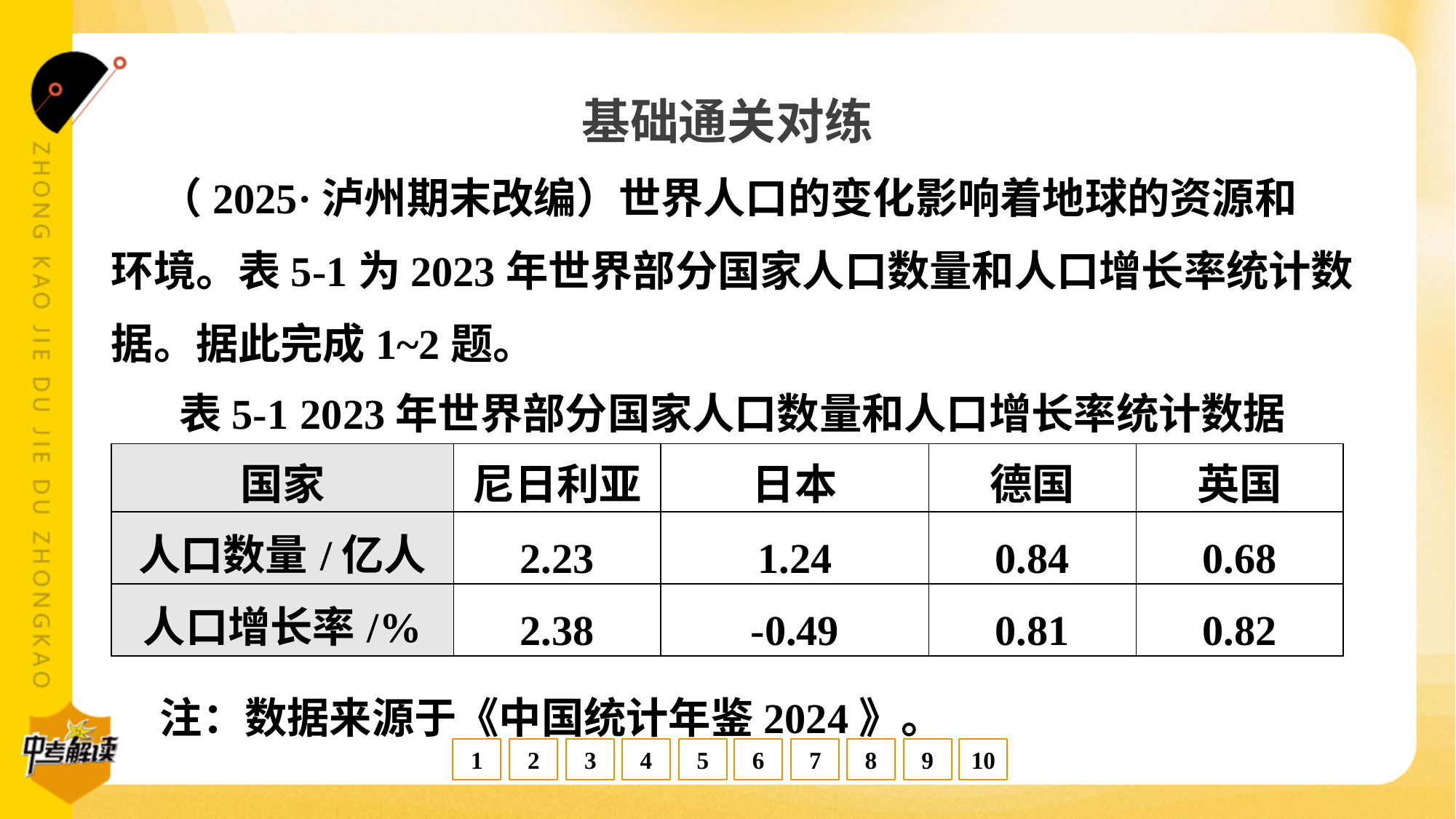

基础通关对练
    （2025·泸州期末改编）世界人口的变化影响着地球的资源和
环境。表5-1为2023年世界部分国家人口数量和人口增长率统计数
据。据此完成1~2题。
表5-1 2023年世界部分国家人口数量和人口增长率统计数据
| 国家 | 尼日利亚 | 日本 | 德国 | 英国 |
| --- | --- | --- | --- | --- |
| 人口数量/亿人 | 2.23 | 1.24 | 0.84 | 0.68 |
| 人口增长率/% | 2.38 | -0.49 | 0.81 | 0.82 |
    注：数据来源于《中国统计年鉴2024》。